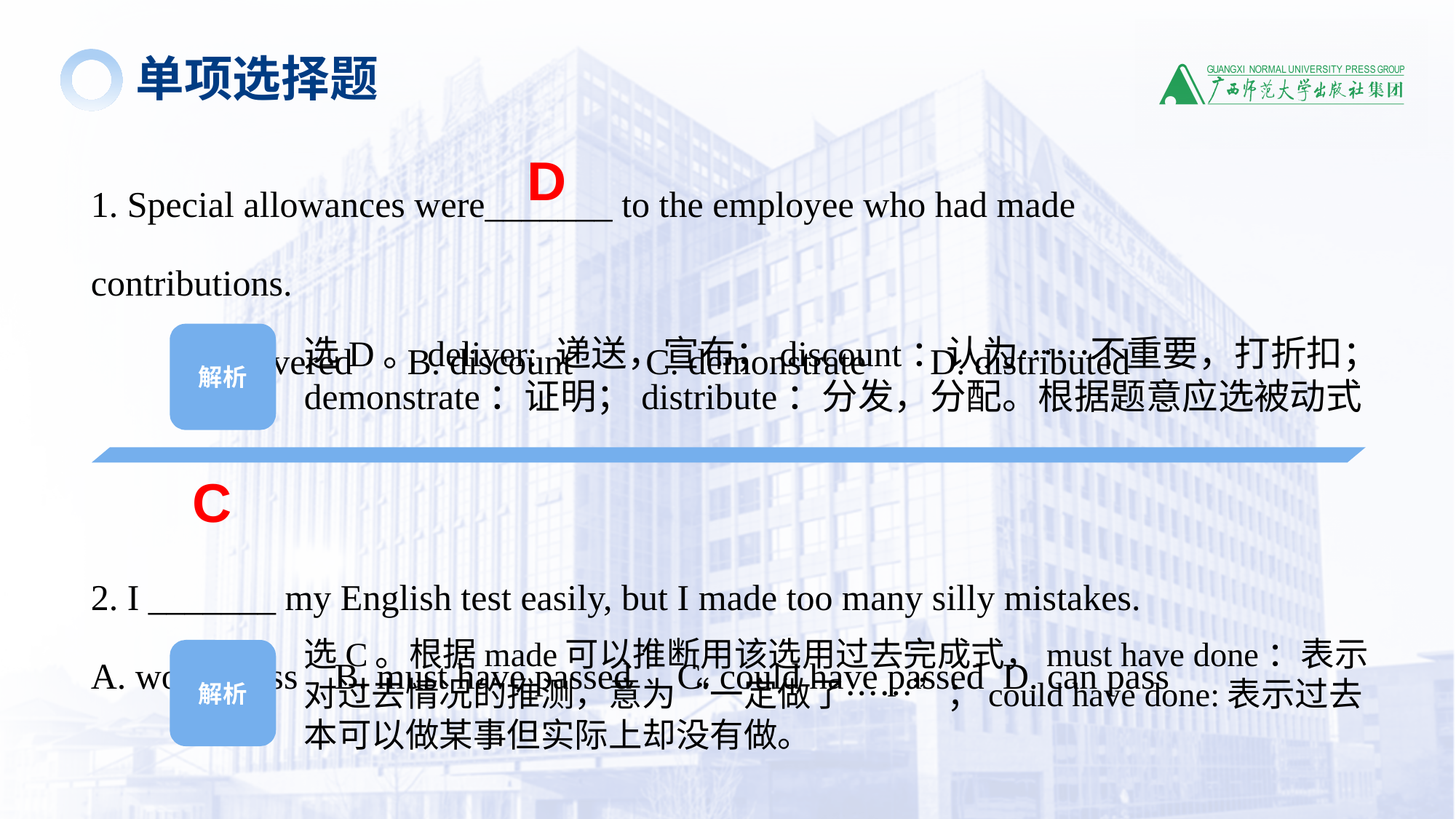

单项选择题

1. Special allowances were_______ to the employee who had made contributions.
         A. delivered      B. discount        C. demonstrate       D. distributed

2. I _______ my English test easily, but I made too many silly mistakes.
A. would pass    B. must have passed     C. could have passed  D. can pass

D
选D。deliver: 递送，宣布；discount：认为……不重要，打折扣；demonstrate：证明；distribute：分发，分配。根据题意应选被动式
解析

C
选C。根据made可以推断用该选用过去完成式，must have done：表示
对过去情况的推测，意为“一定做了……”；could have done:表示过去本可以做某事但实际上却没有做。
解析